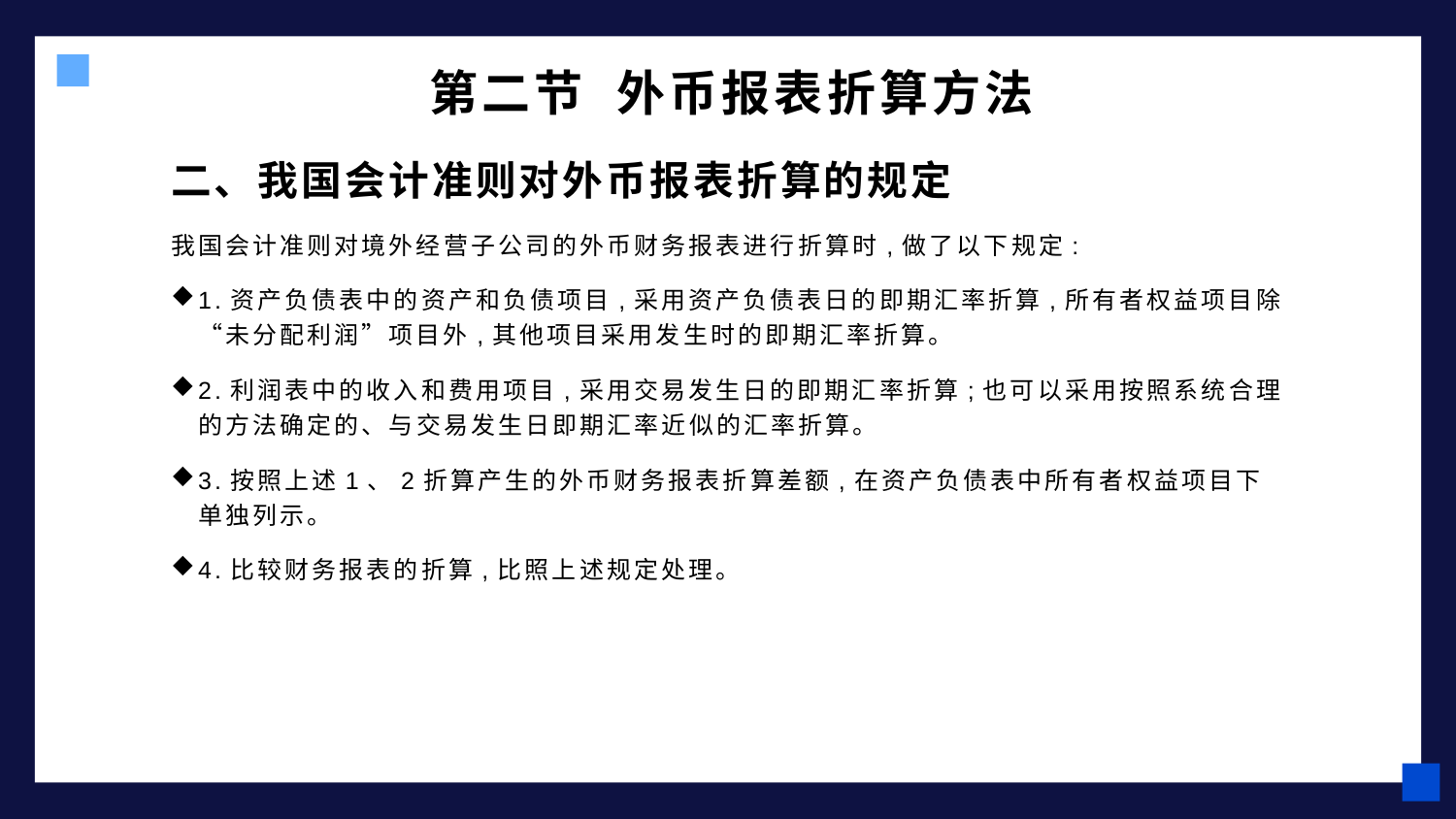

# 第二节  外币报表折算方法
二、我国会计准则对外币报表折算的规定
我国会计准则对境外经营子公司的外币财务报表进行折算时,做了以下规定:
1.资产负债表中的资产和负债项目,采用资产负债表日的即期汇率折算,所有者权益项目除“未分配利润”项目外,其他项目采用发生时的即期汇率折算。
2.利润表中的收入和费用项目,采用交易发生日的即期汇率折算;也可以采用按照系统合理的方法确定的、与交易发生日即期汇率近似的汇率折算。
3.按照上述1、2折算产生的外币财务报表折算差额,在资产负债表中所有者权益项目下单独列示。
4.比较财务报表的折算,比照上述规定处理。